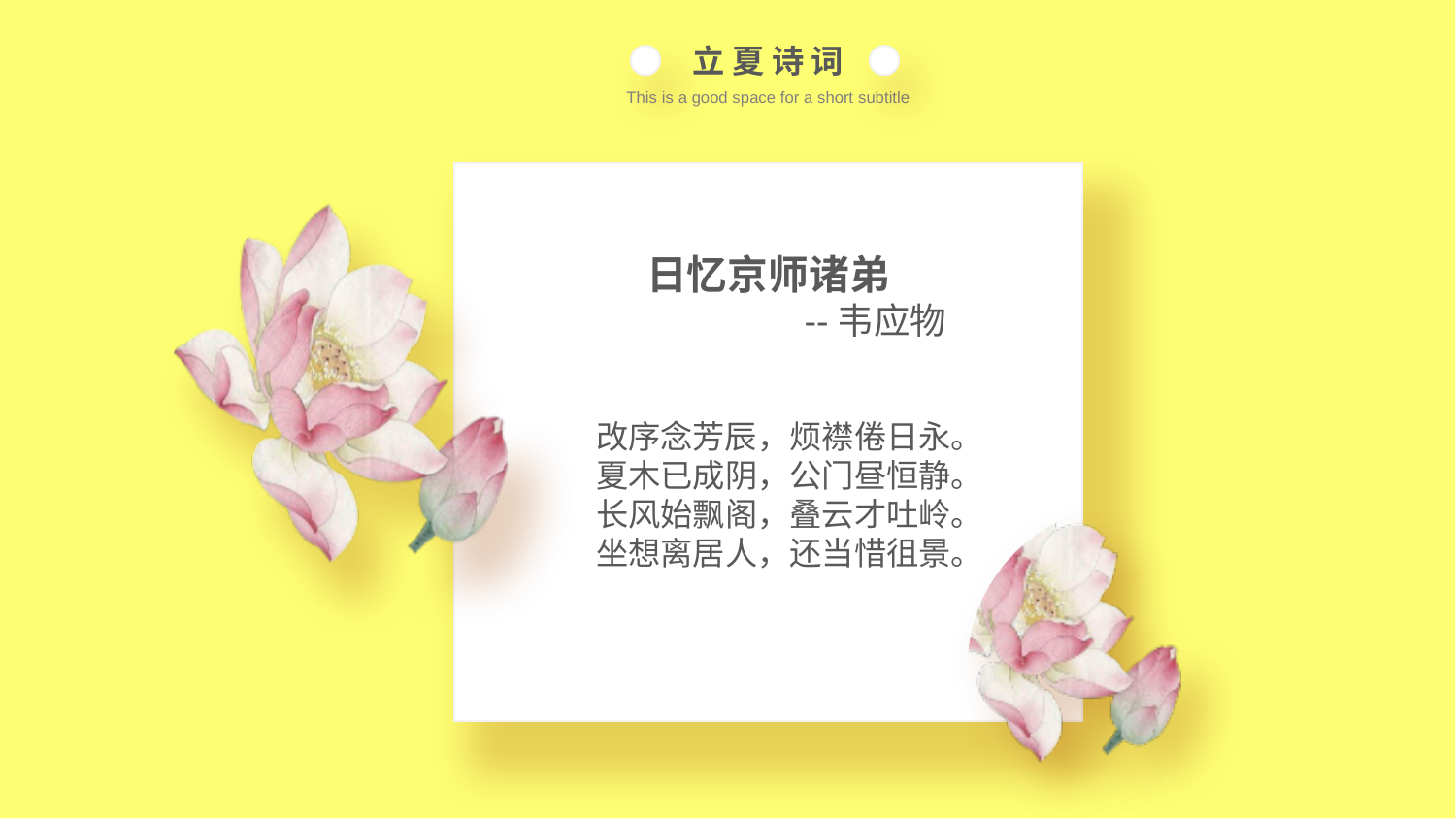

立 夏 诗 词

This is a good space for a short subtitle

日忆京师诸弟
                     --韦应物

　　改序念芳辰，烦襟倦日永。
　　夏木已成阴，公门昼恒静。
　　长风始飘阁，叠云才吐岭。
　　坐想离居人，还当惜徂景。